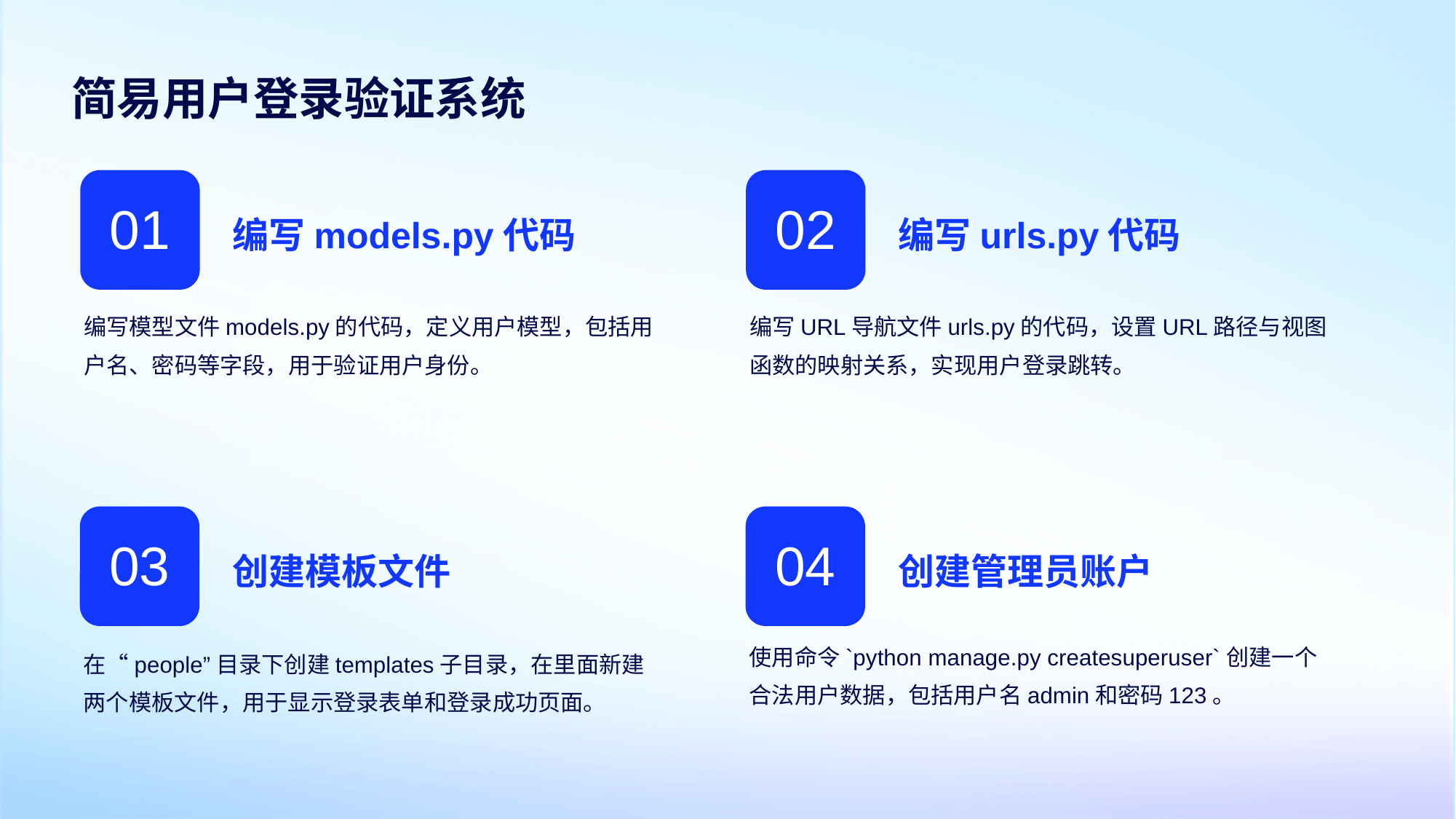

简易用户登录验证系统

编写models.py代码

编写urls.py代码
01
02
编写模型文件models.py的代码，定义用户模型，包括用户名、密码等字段，用于验证用户身份。
编写URL导航文件urls.py的代码，设置URL路径与视图函数的映射关系，实现用户登录跳转。

创建模板文件

创建管理员账户
03
04
使用命令`python manage.py createsuperuser`创建一个合法用户数据，包括用户名admin和密码123。
在“people”目录下创建templates子目录，在里面新建两个模板文件，用于显示登录表单和登录成功页面。